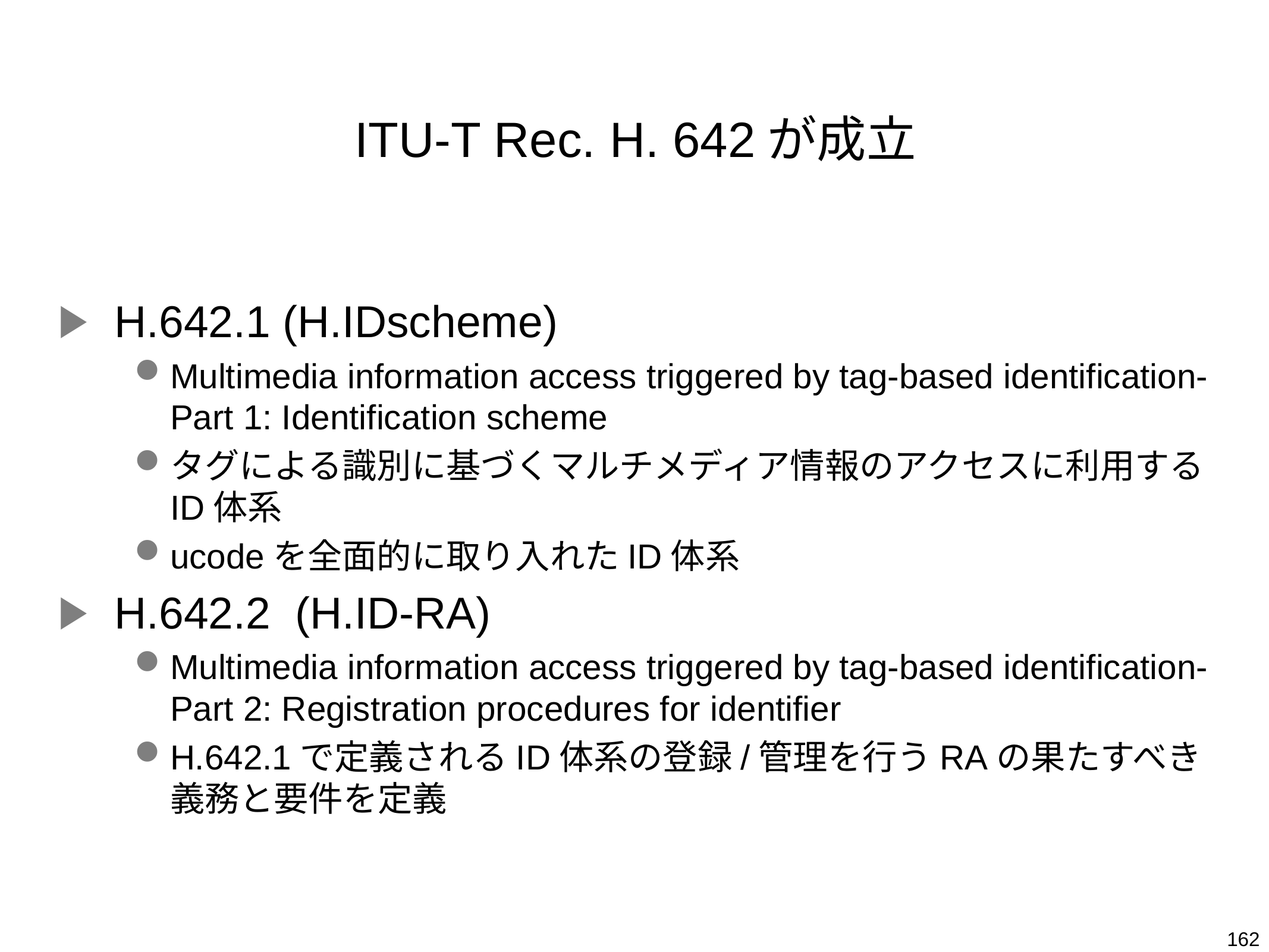

# ITU-T Rec. H. 642が成立
H.642.1 (H.IDscheme)
Multimedia information access triggered by tag-based identification- Part 1: Identification scheme
タグによる識別に基づくマルチメディア情報のアクセスに利用するID体系
ucodeを全面的に取り入れたID体系
H.642.2  (H.ID-RA)
Multimedia information access triggered by tag-based identification- Part 2: Registration procedures for identifier
H.642.1で定義されるID体系の登録/管理を行うRAの果たすべき義務と要件を定義
162